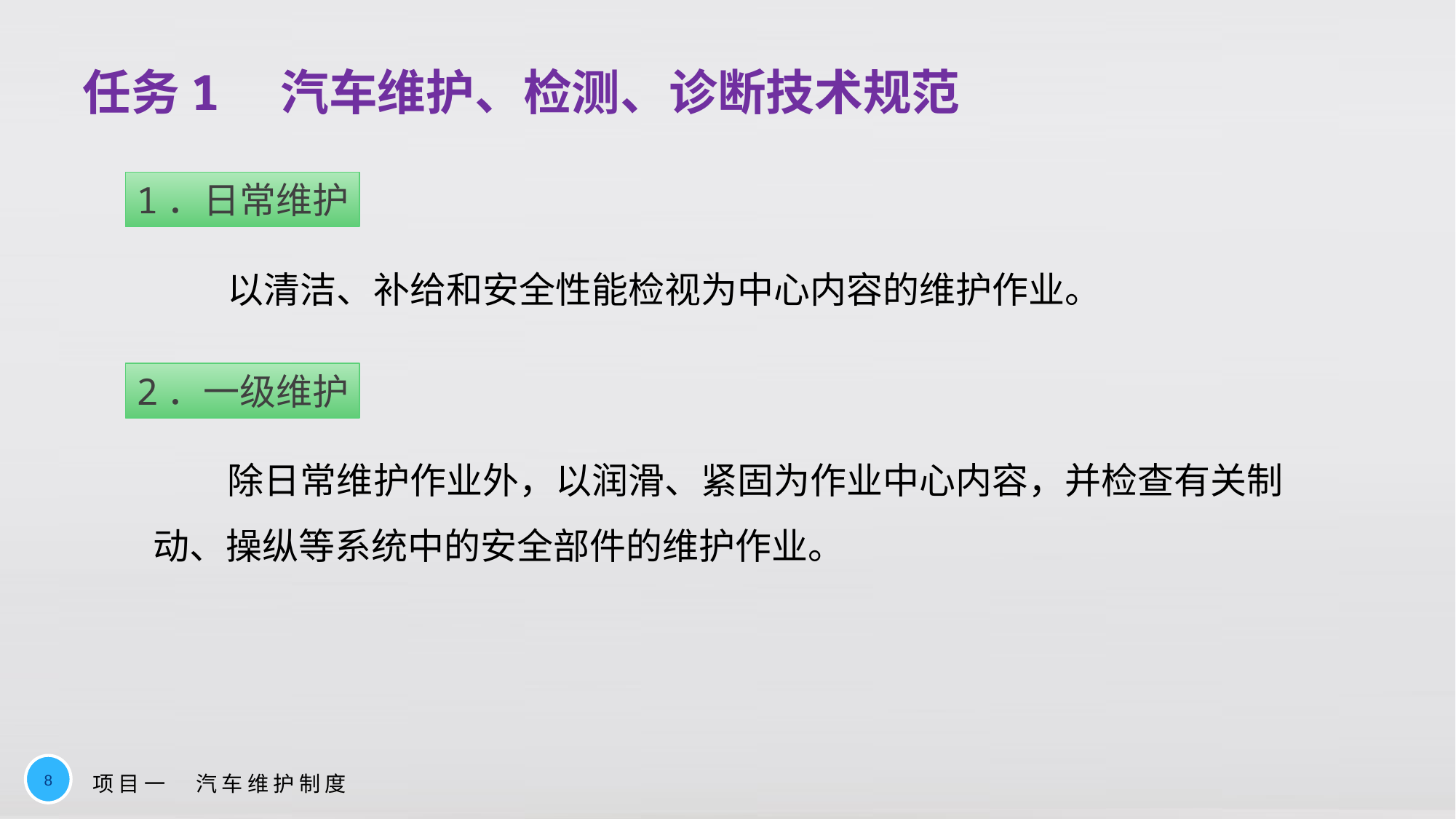

# 任务1　汽车维护、检测、诊断技术规范
1．日常维护
以清洁、补给和安全性能检视为中心内容的维护作业。
2．一级维护
除日常维护作业外，以润滑、紧固为作业中心内容，并检查有关制动、操纵等系统中的安全部件的维护作业。
8